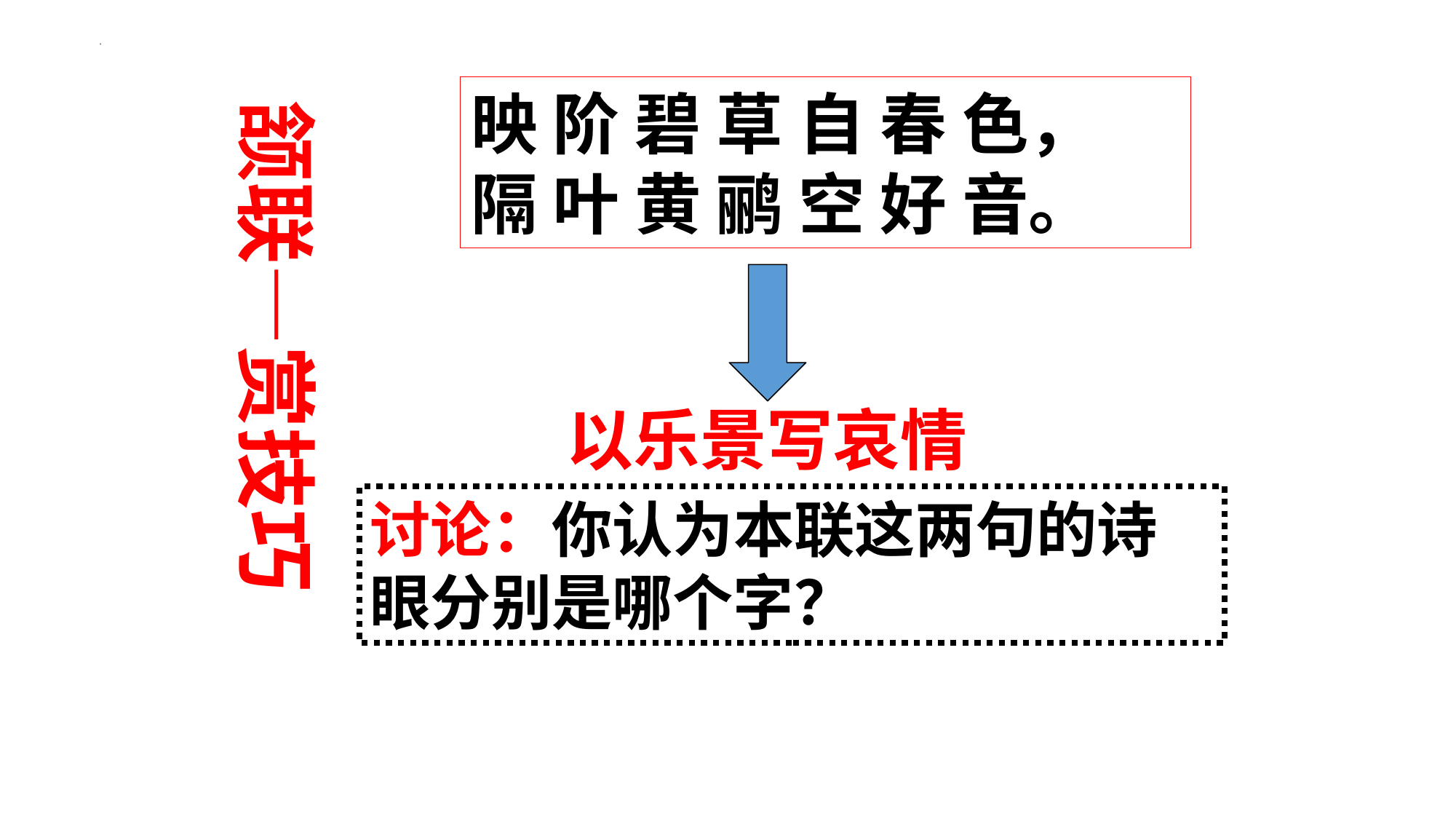

映 阶 碧 草 自 春 色，
隔 叶 黄 鹂 空 好 音。
颔联—赏技巧

以乐景写哀情
讨论：你认为本联这两句的诗眼分别是哪个字？